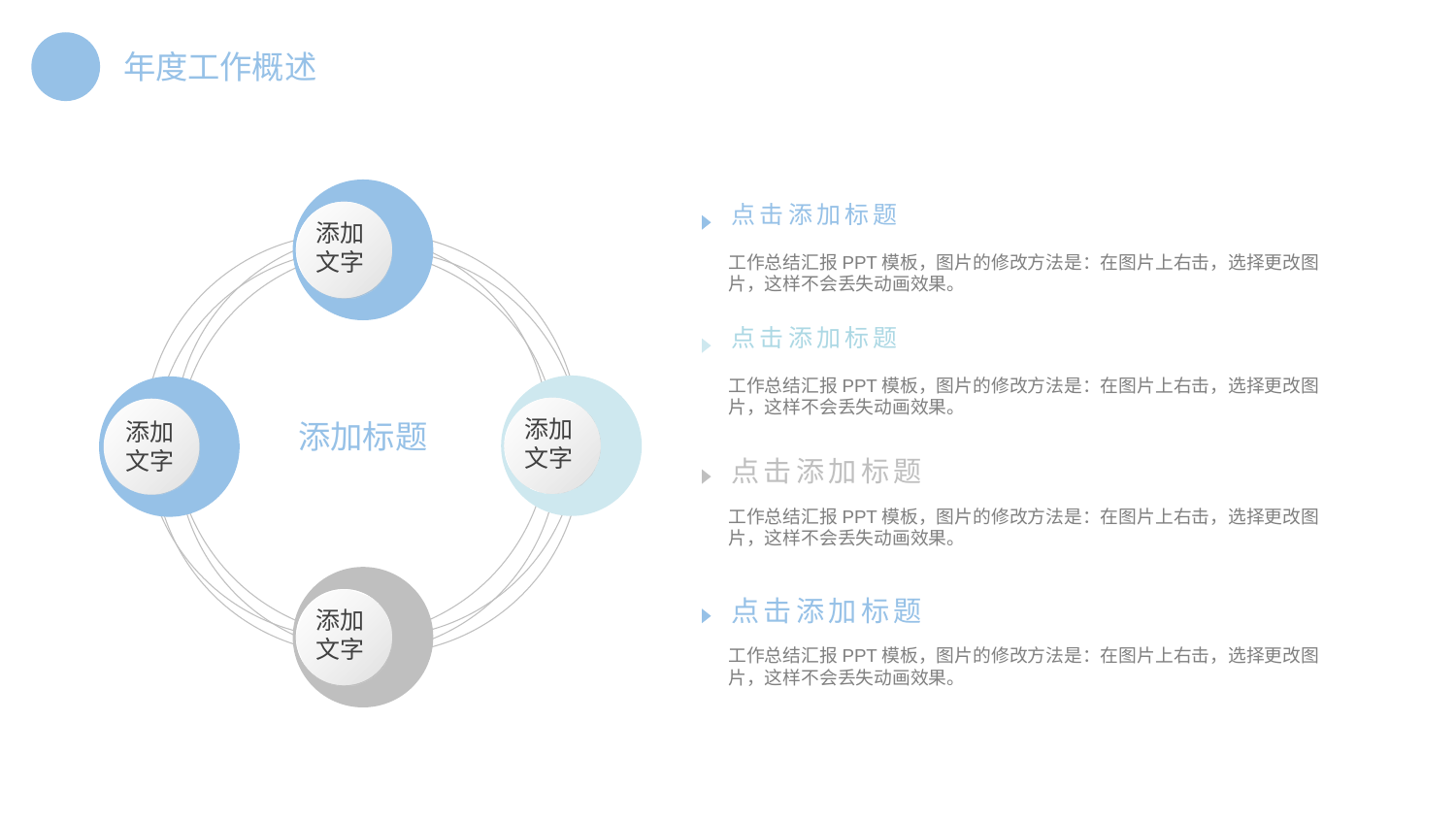

添加
文字
点击添加标题
工作总结汇报PPT模板，图片的修改方法是：在图片上右击，选择更改图片，这样不会丢失动画效果。

点击添加标题
工作总结汇报PPT模板，图片的修改方法是：在图片上右击，选择更改图片，这样不会丢失动画效果。

添加
文字

添加
文字
添加标题
点击添加标题
工作总结汇报PPT模板，图片的修改方法是：在图片上右击，选择更改图片，这样不会丢失动画效果。

添加
文字
点击添加标题
工作总结汇报PPT模板，图片的修改方法是：在图片上右击，选择更改图片，这样不会丢失动画效果。